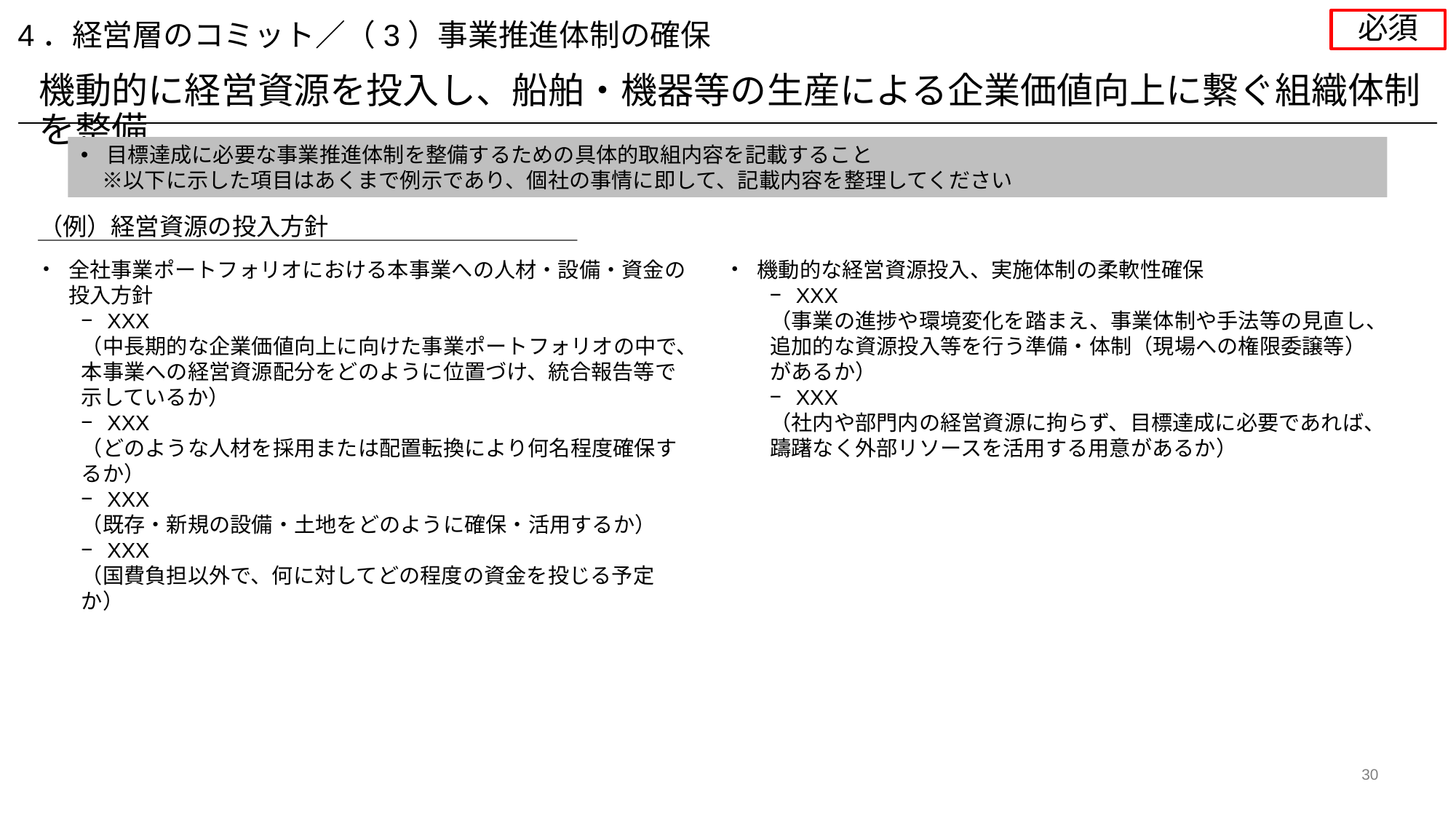

必須
4．経営層のコミット／（3）事業推進体制の確保
機動的に経営資源を投入し、船舶・機器等の生産による企業価値向上に繋ぐ組織体制を整備
目標達成に必要な事業推進体制を整備するための具体的取組内容を記載すること
　※以下に示した項目はあくまで例示であり、個社の事情に即して、記載内容を整理してください
（例）経営資源の投入方針

全社事業ポートフォリオにおける本事業への人材・設備・資金の投入方針
XXX
（中長期的な企業価値向上に向けた事業ポートフォリオの中で、本事業への経営資源配分をどのように位置づけ、統合報告等で示しているか）
XXX
（どのような人材を採用または配置転換により何名程度確保するか）
XXX
（既存・新規の設備・土地をどのように確保・活用するか）
XXX
（国費負担以外で、何に対してどの程度の資金を投じる予定か）

機動的な経営資源投入、実施体制の柔軟性確保
XXX
（事業の進捗や環境変化を踏まえ、事業体制や手法等の見直し、追加的な資源投入等を行う準備・体制（現場への権限委譲等）があるか）
XXX
（社内や部門内の経営資源に拘らず、目標達成に必要であれば、躊躇なく外部リソースを活用する用意があるか）